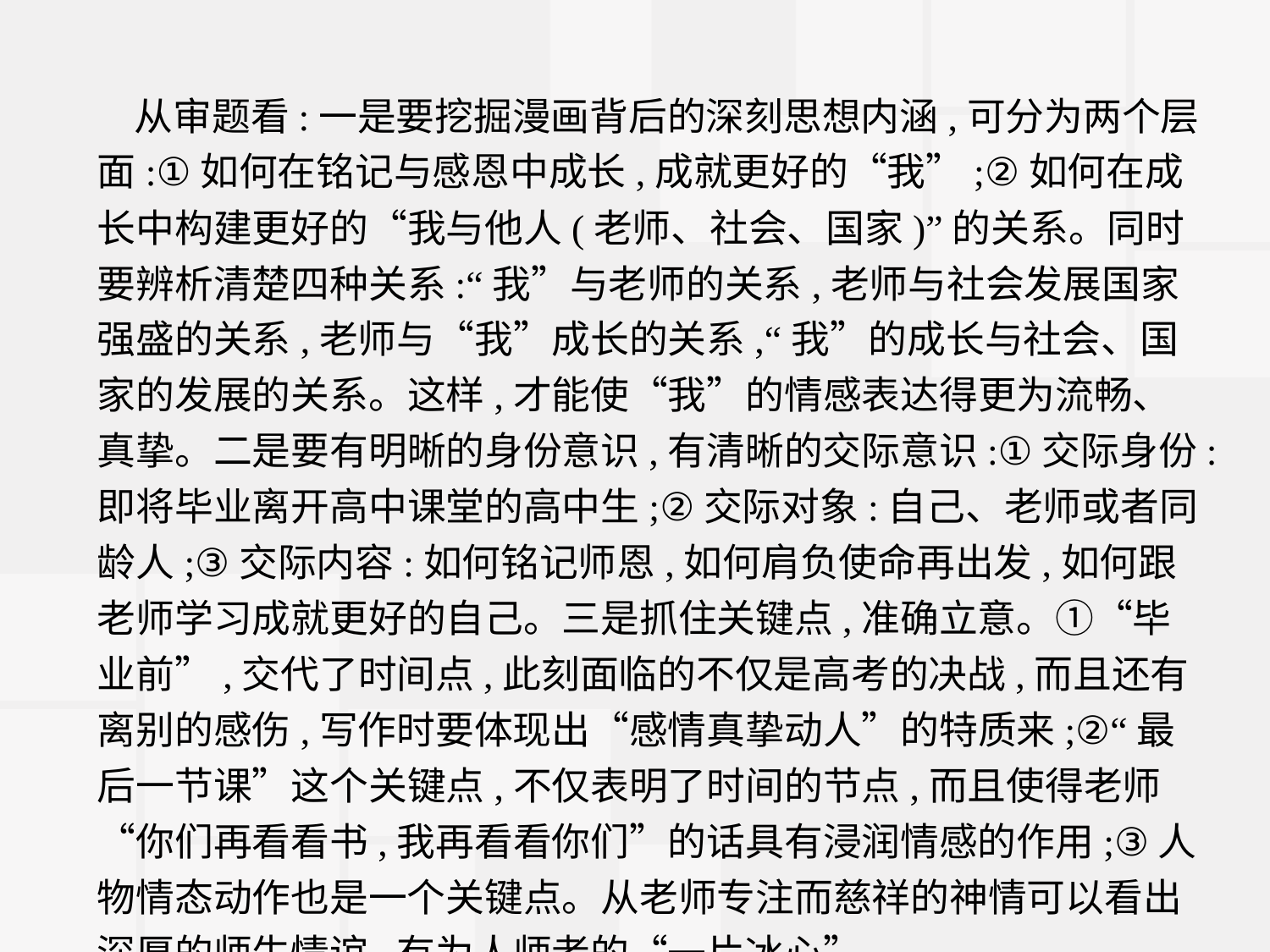

从审题看:一是要挖掘漫画背后的深刻思想内涵,可分为两个层面:①如何在铭记与感恩中成长,成就更好的“我”;②如何在成长中构建更好的“我与他人(老师、社会、国家)”的关系。同时要辨析清楚四种关系:“我”与老师的关系,老师与社会发展国家强盛的关系,老师与“我”成长的关系,“我”的成长与社会、国家的发展的关系。这样,才能使“我”的情感表达得更为流畅、真挚。二是要有明晰的身份意识,有清晰的交际意识:①交际身份:即将毕业离开高中课堂的高中生;②交际对象:自己、老师或者同龄人;③交际内容:如何铭记师恩,如何肩负使命再出发,如何跟老师学习成就更好的自己。三是抓住关键点,准确立意。①“毕业前”,交代了时间点,此刻面临的不仅是高考的决战,而且还有离别的感伤,写作时要体现出“感情真挚动人”的特质来;②“最后一节课”这个关键点,不仅表明了时间的节点,而且使得老师“你们再看看书,我再看看你们”的话具有浸润情感的作用;③人物情态动作也是一个关键点。从老师专注而慈祥的神情可以看出深厚的师生情谊,有为人师者的“一片冰心”